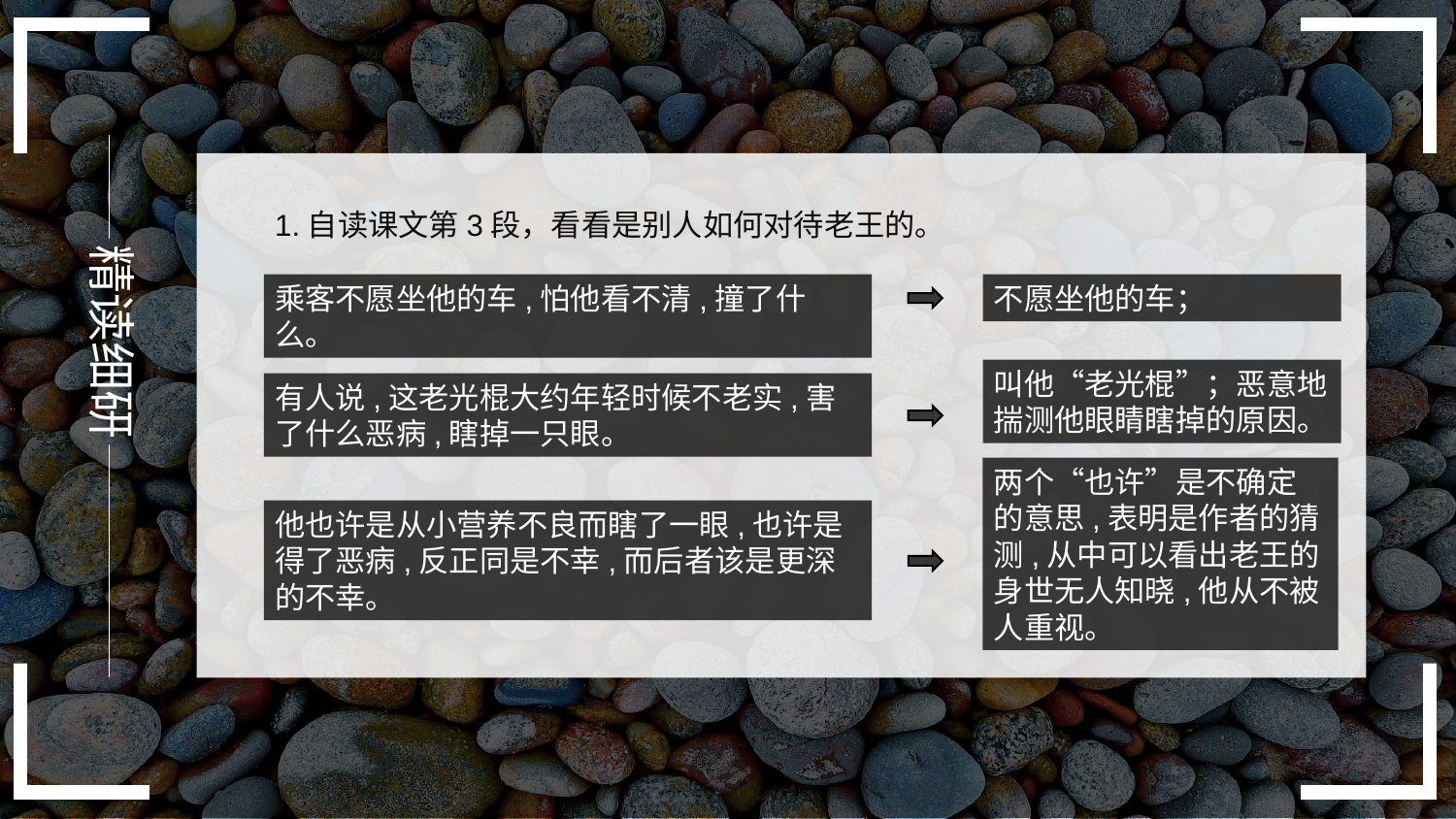

精读细研

1.自读课文第3段，看看是别人如何对待老王的。
乘客不愿坐他的车,怕他看不清,撞了什么。
不愿坐他的车；

叫他“老光棍”；恶意地揣测他眼睛瞎掉的原因。
有人说,这老光棍大约年轻时候不老实,害了什么恶病,瞎掉一只眼。

两个“也许”是不确定的意思,表明是作者的猜测,从中可以看出老王的身世无人知晓,他从不被人重视。
他也许是从小营养不良而瞎了一眼,也许是得了恶病,反正同是不幸,而后者该是更深的不幸。